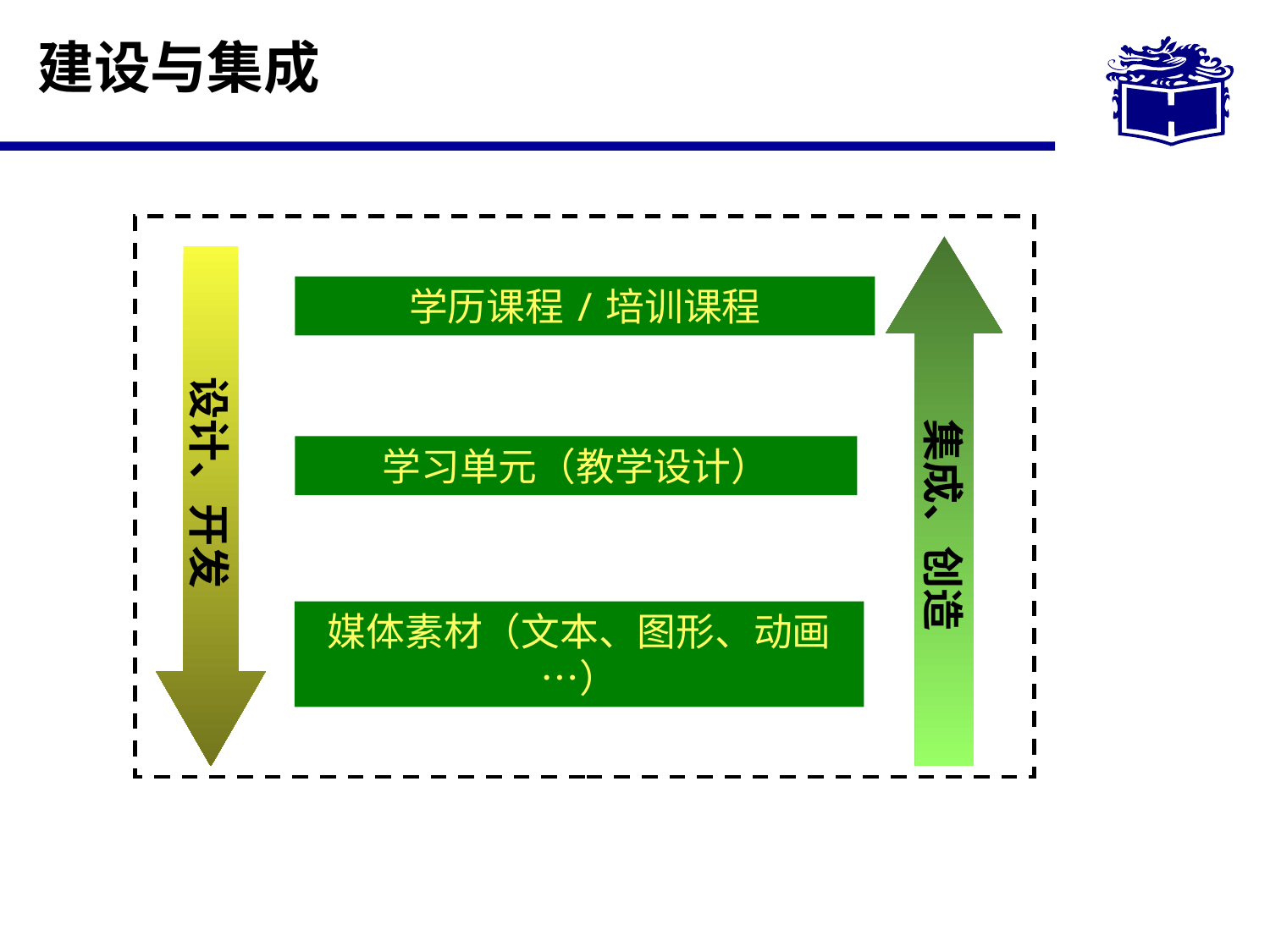

# 建设与集成

集成、创造
设计、开发
学历课程/培训课程
学习单元（教学设计）
媒体素材（文本、图形、动画…）